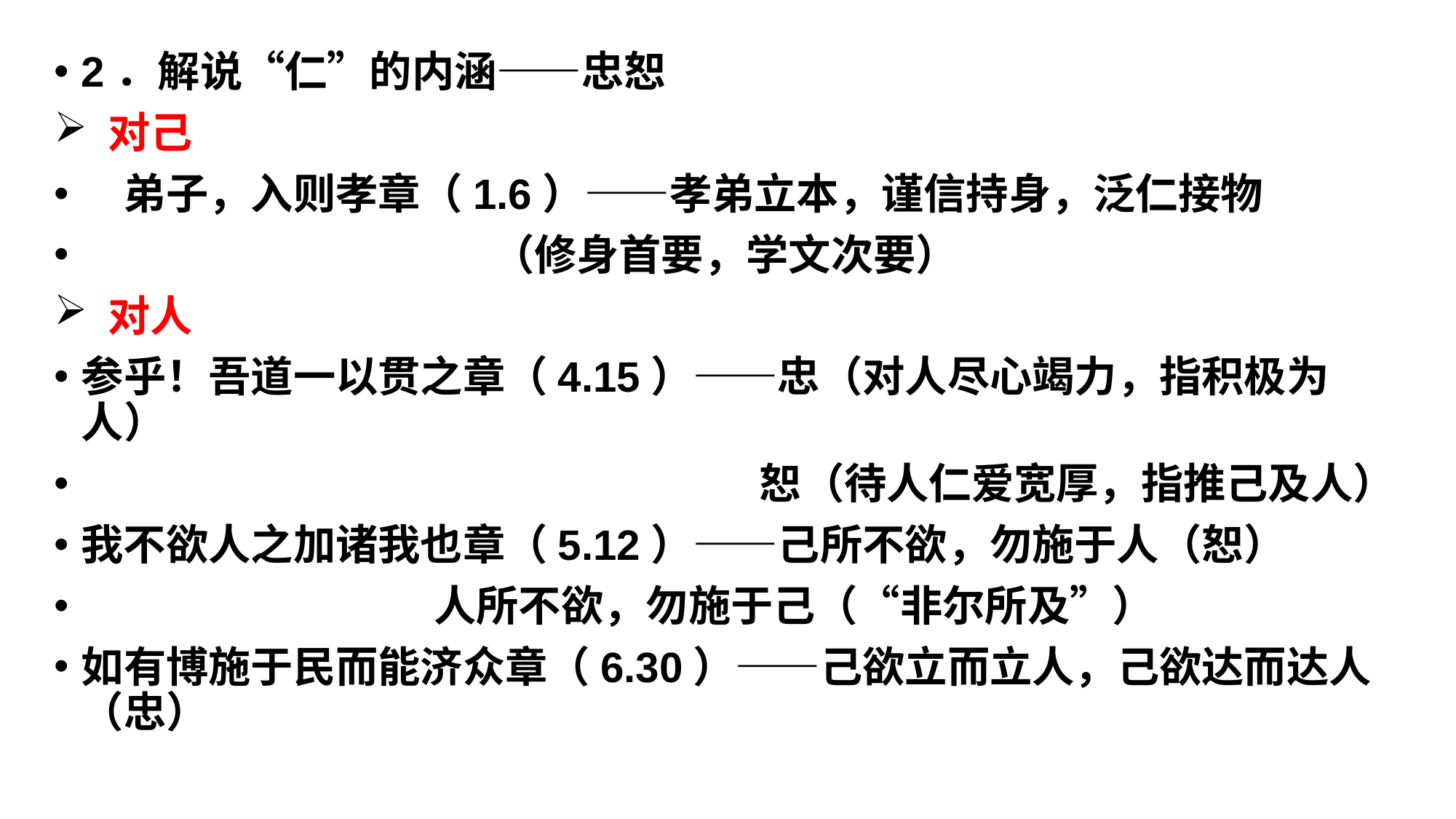

#
2．解说“仁”的内涵——忠恕
 对己
　弟子，入则孝章（1.6）——孝弟立本，谨信持身，泛仁接物
　　　　                         （修身首要，学文次要）
 对人
参乎！吾道一以贯之章（4.15）——忠（对人尽心竭力，指积极为人）
　　　　　　　　　　　　　　　　恕（待人仁爱宽厚，指推己及人）
我不欲人之加诸我也章（5.12）——己所不欲，勿施于人（恕）
　　　　                   人所不欲，勿施于己（“非尔所及”）
如有博施于民而能济众章（6.30）——己欲立而立人，己欲达而达人（忠）